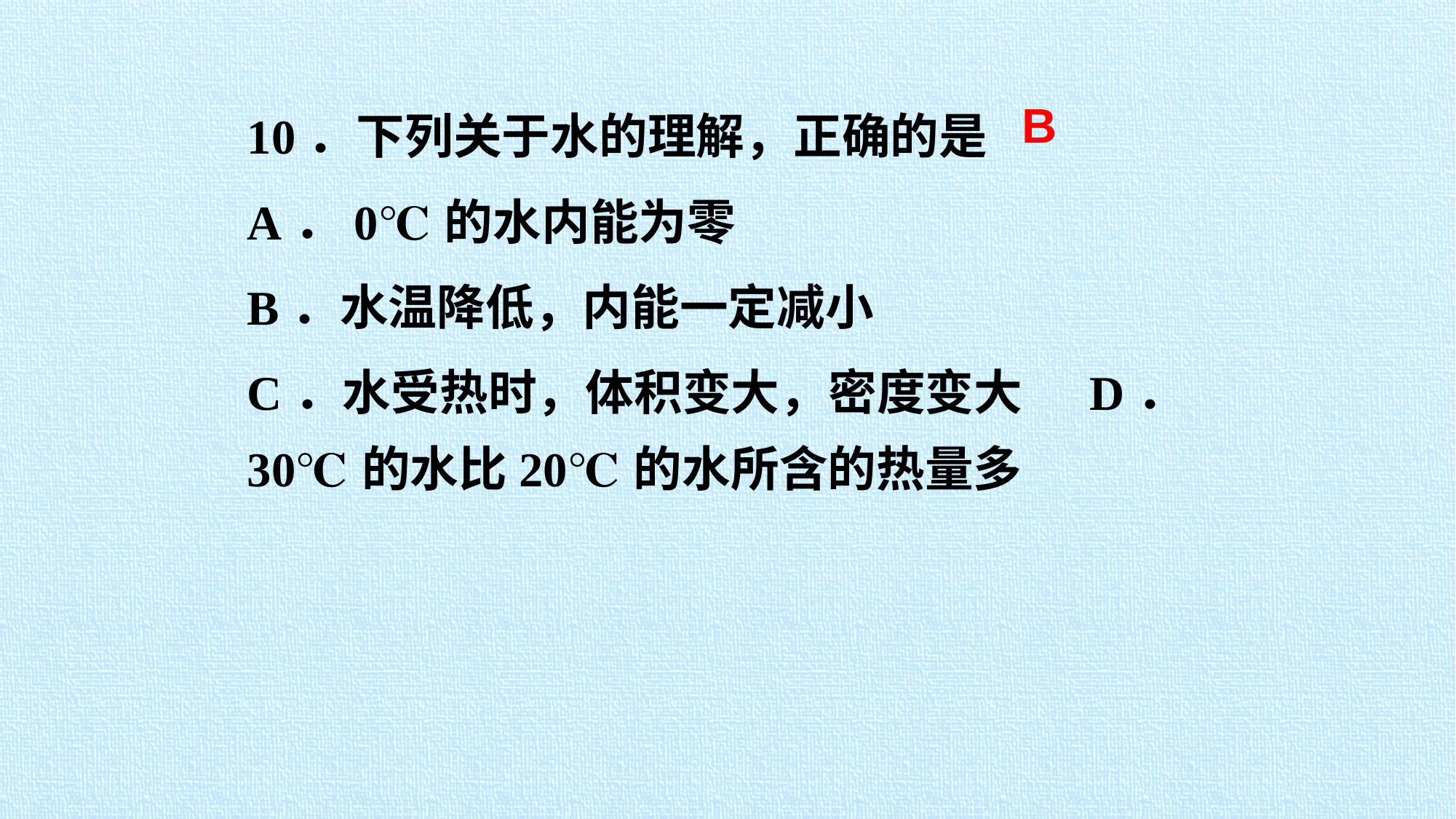

10．下列关于水的理解，正确的是
A．0℃的水内能为零
B．水温降低，内能一定减小
C．水受热时，体积变大，密度变大     D．30℃的水比20℃的水所含的热量多

B